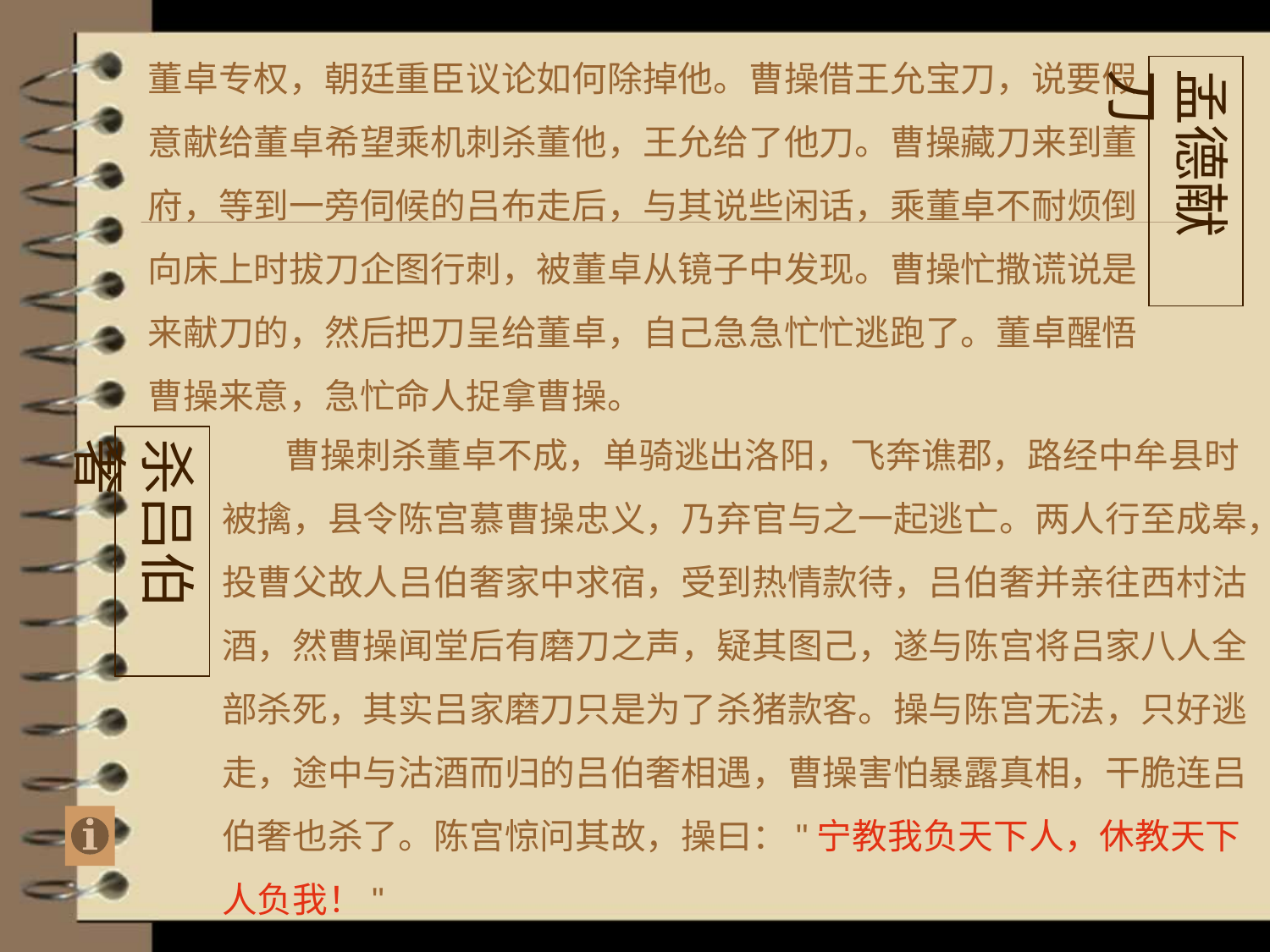

董卓专权，朝廷重臣议论如何除掉他。曹操借王允宝刀，说要假意献给董卓希望乘机刺杀董他，王允给了他刀。曹操藏刀来到董府，等到一旁伺候的吕布走后，与其说些闲话，乘董卓不耐烦倒向床上时拔刀企图行刺，被董卓从镜子中发现。曹操忙撒谎说是来献刀的，然后把刀呈给董卓，自己急急忙忙逃跑了。董卓醒悟曹操来意，急忙命人捉拿曹操。
孟德献刀
       曹操刺杀董卓不成，单骑逃出洛阳，飞奔谯郡，路经中牟县时被擒，县令陈宫慕曹操忠义，乃弃官与之一起逃亡。两人行至成皋，投曹父故人吕伯奢家中求宿，受到热情款待，吕伯奢并亲往西村沽酒，然曹操闻堂后有磨刀之声，疑其图己，遂与陈宫将吕家八人全部杀死，其实吕家磨刀只是为了杀猪款客。操与陈宫无法，只好逃走，途中与沽酒而归的吕伯奢相遇，曹操害怕暴露真相，干脆连吕伯奢也杀了。陈宫惊问其故，操曰："宁教我负天下人，休教天下人负我！"
杀吕伯奢